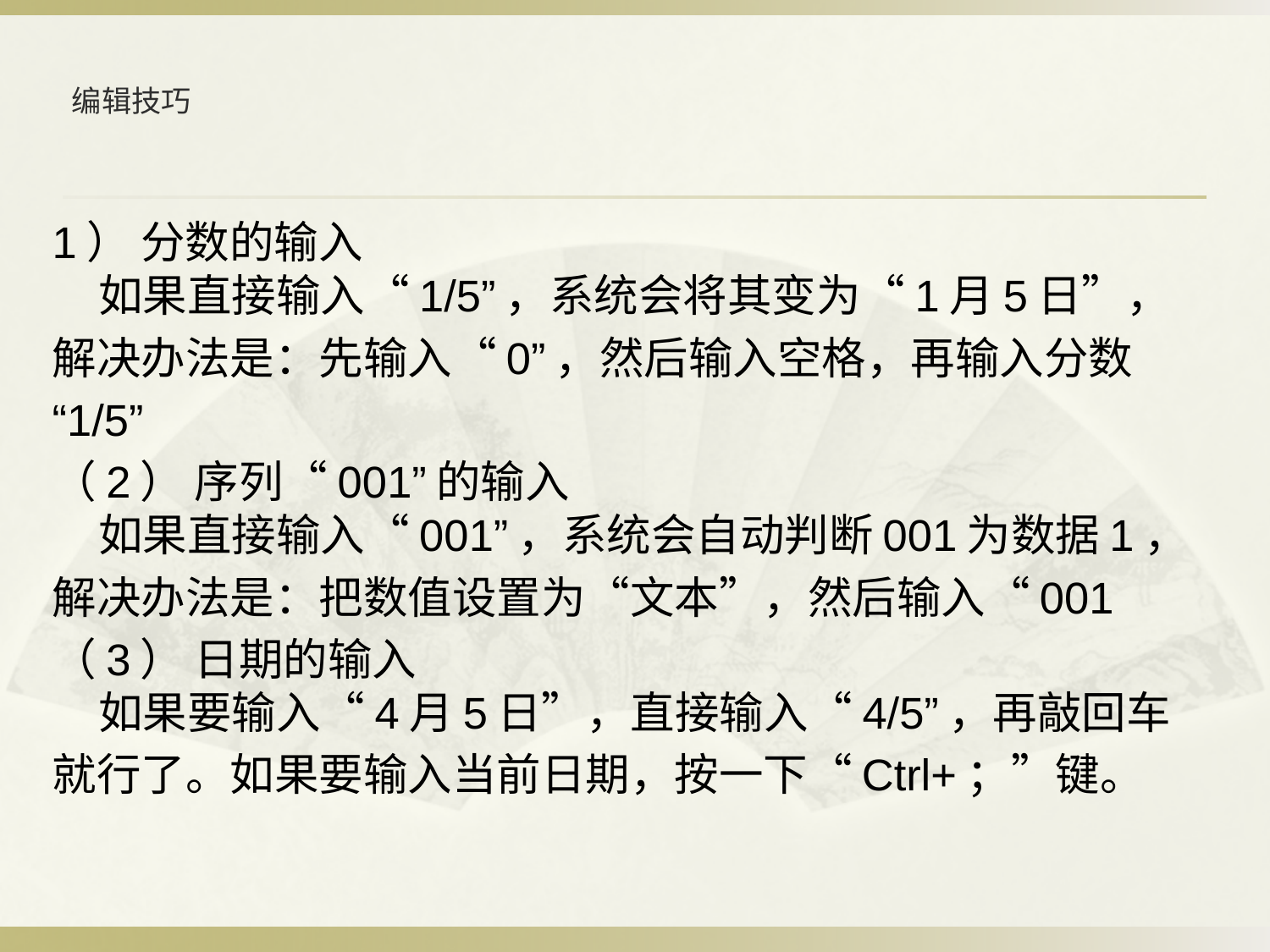

# 编辑技巧
1） 分数的输入
如果直接输入“1/5”，系统会将其变为“1月5日”，
解决办法是：先输入“0”，然后输入空格，再输入分数
“1/5”
（2） 序列“001”的输入
如果直接输入“001”，系统会自动判断001为数据1，
解决办法是：把数值设置为“文本”，然后输入“001
（3） 日期的输入　
如果要输入“4月5日”，直接输入“4/5”，再敲回车
就行了。如果要输入当前日期，按一下“Ctrl+；”键。